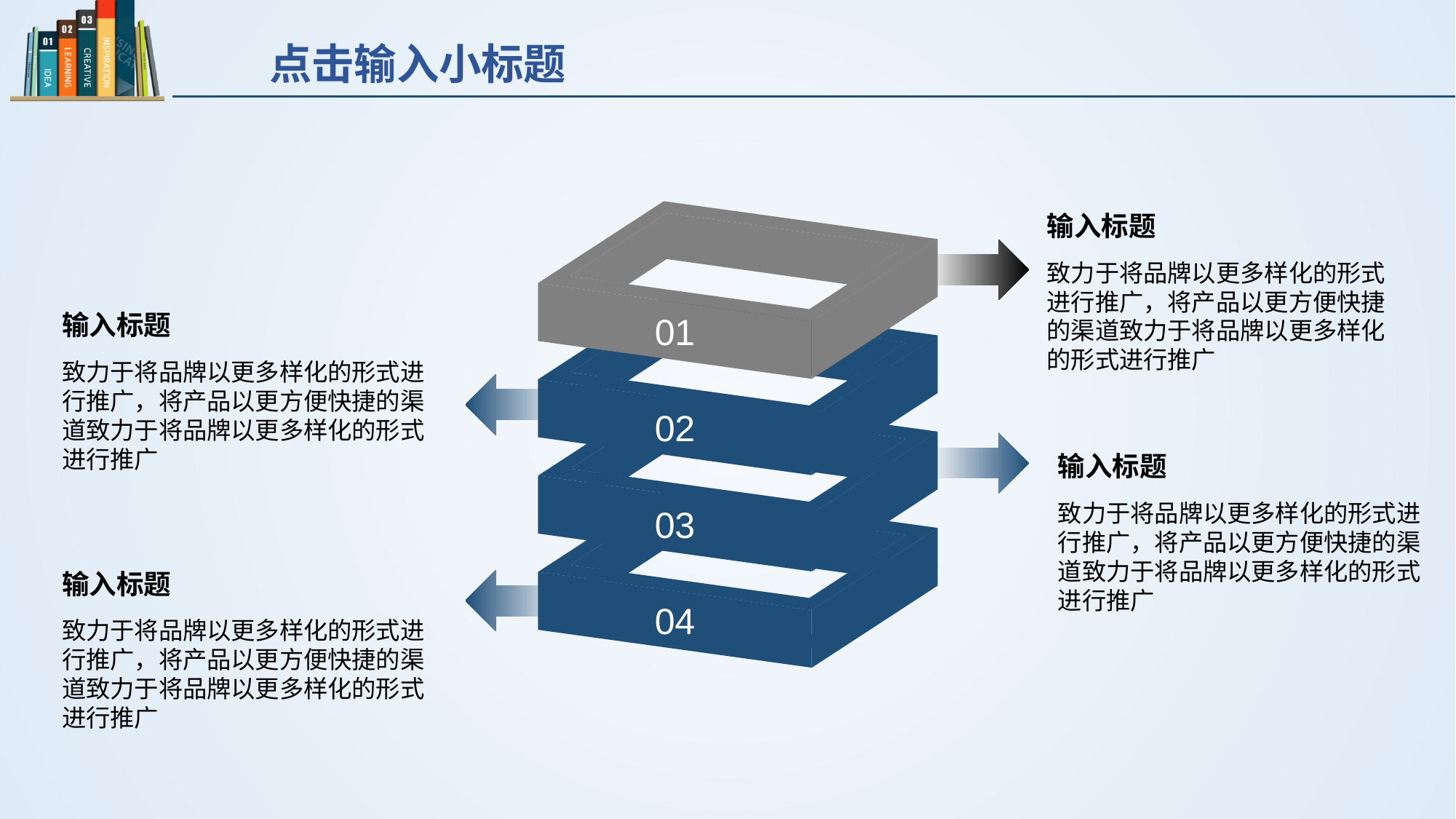

点击输入小标题

01
输入标题
致力于将品牌以更多样化的形式进行推广，将产品以更方便快捷的渠道致力于将品牌以更多样化的形式进行推广

02
输入标题
致力于将品牌以更多样化的形式进行推广，将产品以更方便快捷的渠道致力于将品牌以更多样化的形式进行推广

03

输入标题
致力于将品牌以更多样化的形式进行推广，将产品以更方便快捷的渠道致力于将品牌以更多样化的形式进行推广

04
输入标题
致力于将品牌以更多样化的形式进行推广，将产品以更方便快捷的渠道致力于将品牌以更多样化的形式进行推广